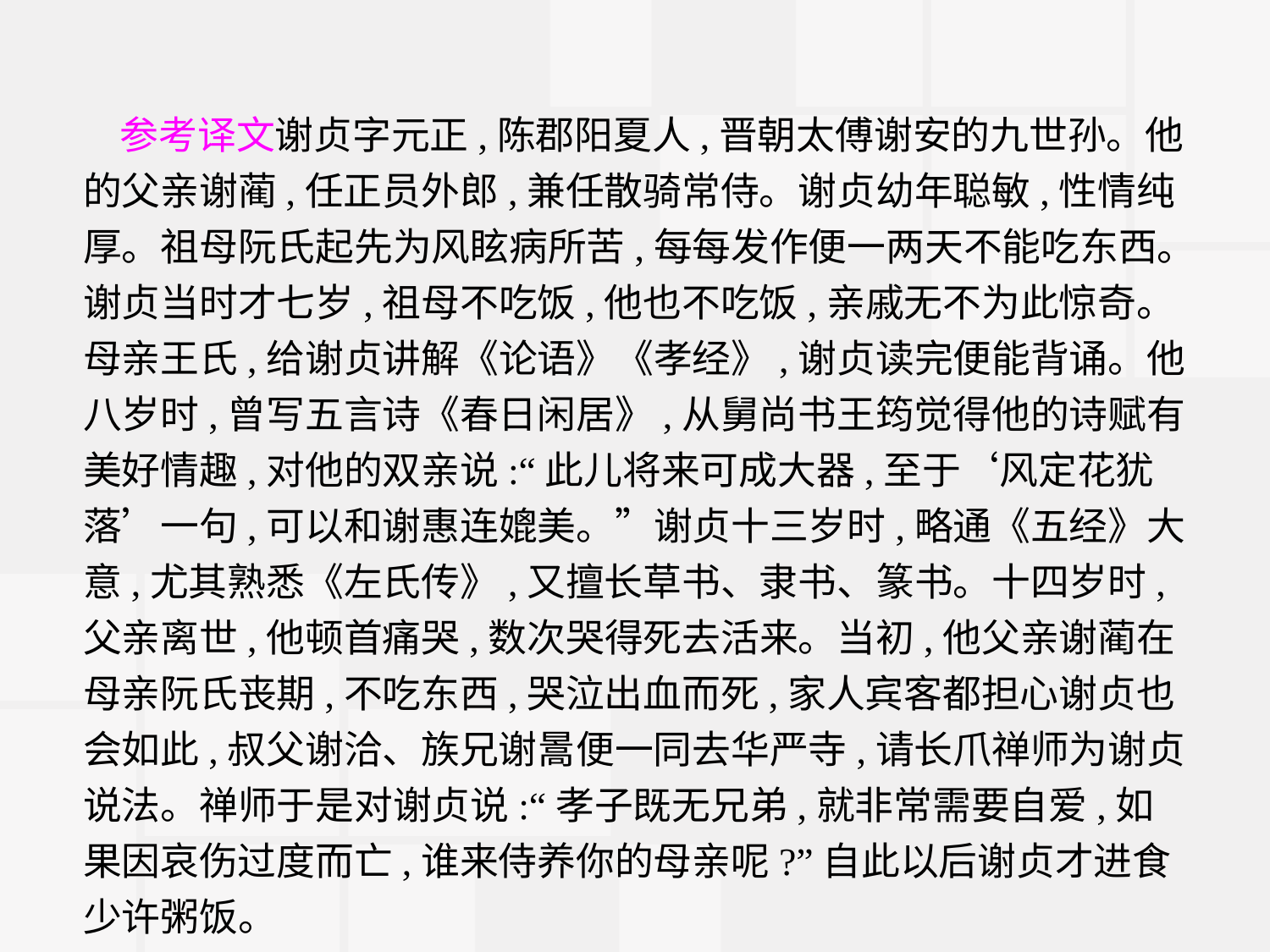

参考译文谢贞字元正,陈郡阳夏人,晋朝太傅谢安的九世孙。他的父亲谢蔺,任正员外郎,兼任散骑常侍。谢贞幼年聪敏,性情纯厚。祖母阮氏起先为风眩病所苦,每每发作便一两天不能吃东西。谢贞当时才七岁,祖母不吃饭,他也不吃饭,亲戚无不为此惊奇。母亲王氏,给谢贞讲解《论语》《孝经》,谢贞读完便能背诵。他八岁时,曾写五言诗《春日闲居》,从舅尚书王筠觉得他的诗赋有美好情趣,对他的双亲说:“此儿将来可成大器,至于‘风定花犹落’一句,可以和谢惠连媲美。”谢贞十三岁时,略通《五经》大意,尤其熟悉《左氏传》,又擅长草书、隶书、篆书。十四岁时,父亲离世,他顿首痛哭,数次哭得死去活来。当初,他父亲谢蔺在母亲阮氏丧期,不吃东西,哭泣出血而死,家人宾客都担心谢贞也会如此,叔父谢洽、族兄谢暠便一同去华严寺,请长爪禅师为谢贞说法。禅师于是对谢贞说:“孝子既无兄弟,就非常需要自爱,如果因哀伤过度而亡,谁来侍养你的母亲呢?”自此以后谢贞才进食少许粥饭。